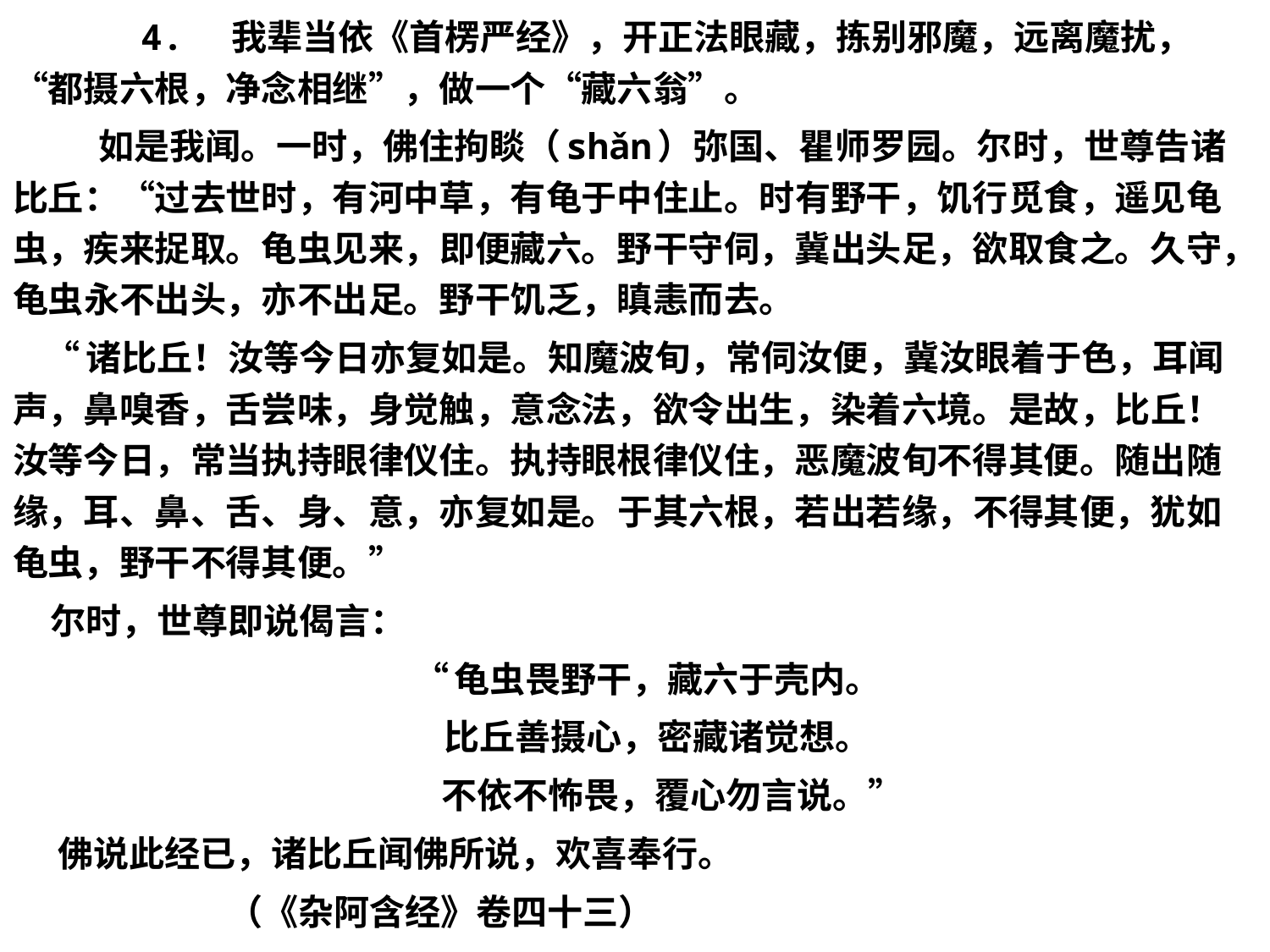

4.  我辈当依《首楞严经》，开正法眼藏，拣别邪魔，远离魔扰，“都摄六根，净念相继”，做一个“藏六翁”。
          如是我闻。一时，佛住拘睒（shǎn）弥国、瞿师罗园。尔时，世尊告诸比丘：“过去世时，有河中草，有龟于中住止。时有野干，饥行觅食，遥见龟虫，疾来捉取。龟虫见来，即便藏六。野干守伺，冀出头足，欲取食之。久守，龟虫永不出头，亦不出足。野干饥乏，瞋恚而去。
    “诸比丘！汝等今日亦复如是。知魔波旬，常伺汝便，冀汝眼着于色，耳闻声，鼻嗅香，舌尝味，身觉触，意念法，欲令出生，染着六境。是故，比丘！汝等今日，常当执持眼律仪住。执持眼根律仪住，恶魔波旬不得其便。随出随缘，耳、鼻、舌、身、意，亦复如是。于其六根，若出若缘，不得其便，犹如龟虫，野干不得其便。”
    尔时，世尊即说偈言：
   “龟虫畏野干，藏六于壳内。
     比丘善摄心，密藏诸觉想。
　     不依不怖畏，覆心勿言说。”
     佛说此经已，诸比丘闻佛所说，欢喜奉行。
                          （《杂阿含经》卷四十三）